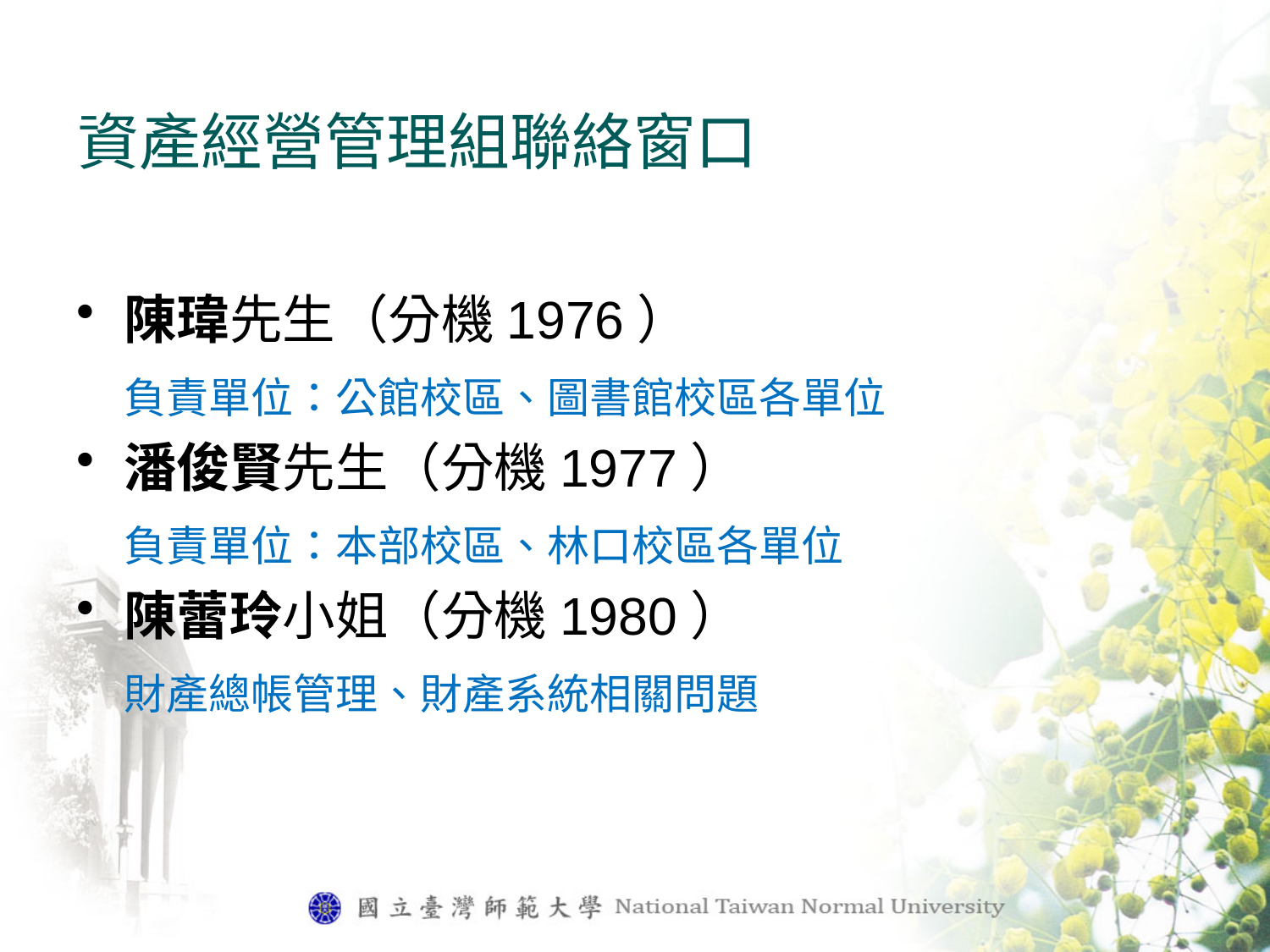

# 資產經營管理組聯絡窗口

陳瑋先生（分機1976）
   負責單位：公館校區、圖書館校區各單位
潘俊賢先生（分機1977）
   負責單位：本部校區、林口校區各單位
陳蕾玲小姐（分機1980）
   財產總帳管理、財產系統相關問題